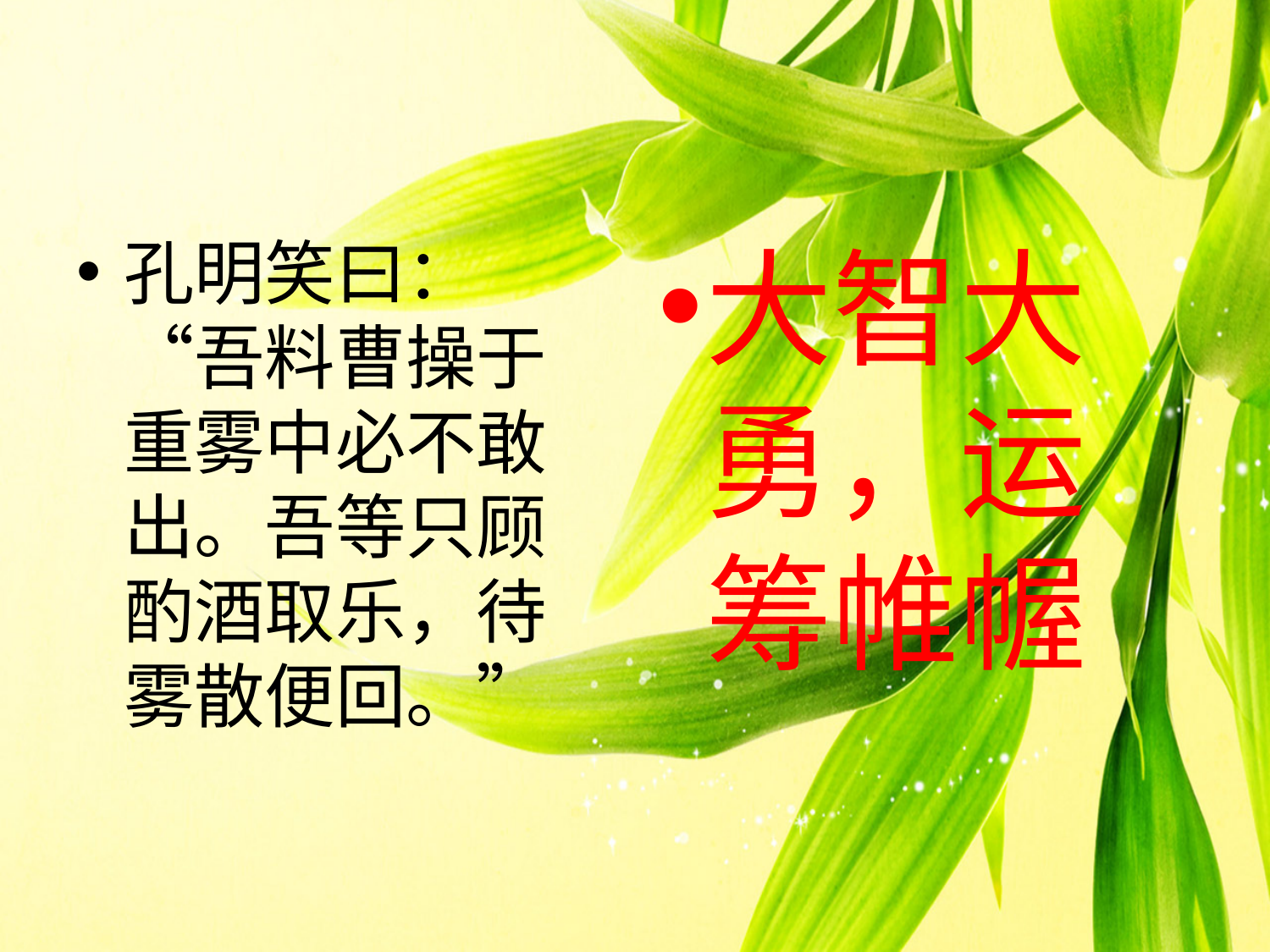

#
孔明笑曰：“吾料曹操于重雾中必不敢出。吾等只顾酌酒取乐，待雾散便回。”
大智大勇，运筹帷幄